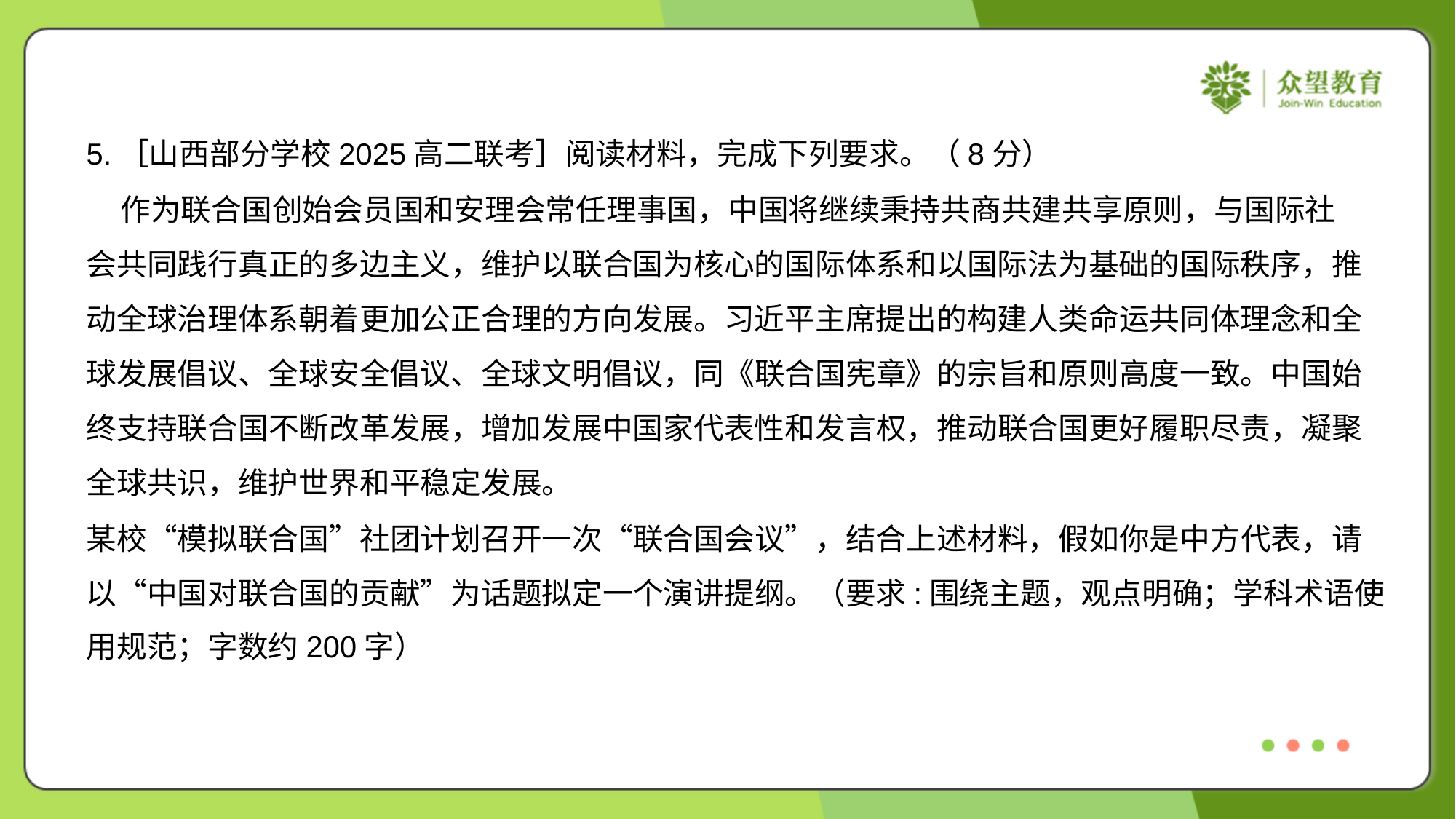

5.［山西部分学校2025高二联考］阅读材料，完成下列要求。（8分）
    作为联合国创始会员国和安理会常任理事国，中国将继续秉持共商共建共享原则，与国际社
会共同践行真正的多边主义，维护以联合国为核心的国际体系和以国际法为基础的国际秩序，推
动全球治理体系朝着更加公正合理的方向发展。习近平主席提出的构建人类命运共同体理念和全
球发展倡议、全球安全倡议、全球文明倡议，同《联合国宪章》的宗旨和原则高度一致。中国始
终支持联合国不断改革发展，增加发展中国家代表性和发言权，推动联合国更好履职尽责，凝聚
全球共识，维护世界和平稳定发展。
某校“模拟联合国”社团计划召开一次“联合国会议”，结合上述材料，假如你是中方代表，请
以“中国对联合国的贡献”为话题拟定一个演讲提纲。（要求:围绕主题，观点明确；学科术语使
用规范；字数约200字）